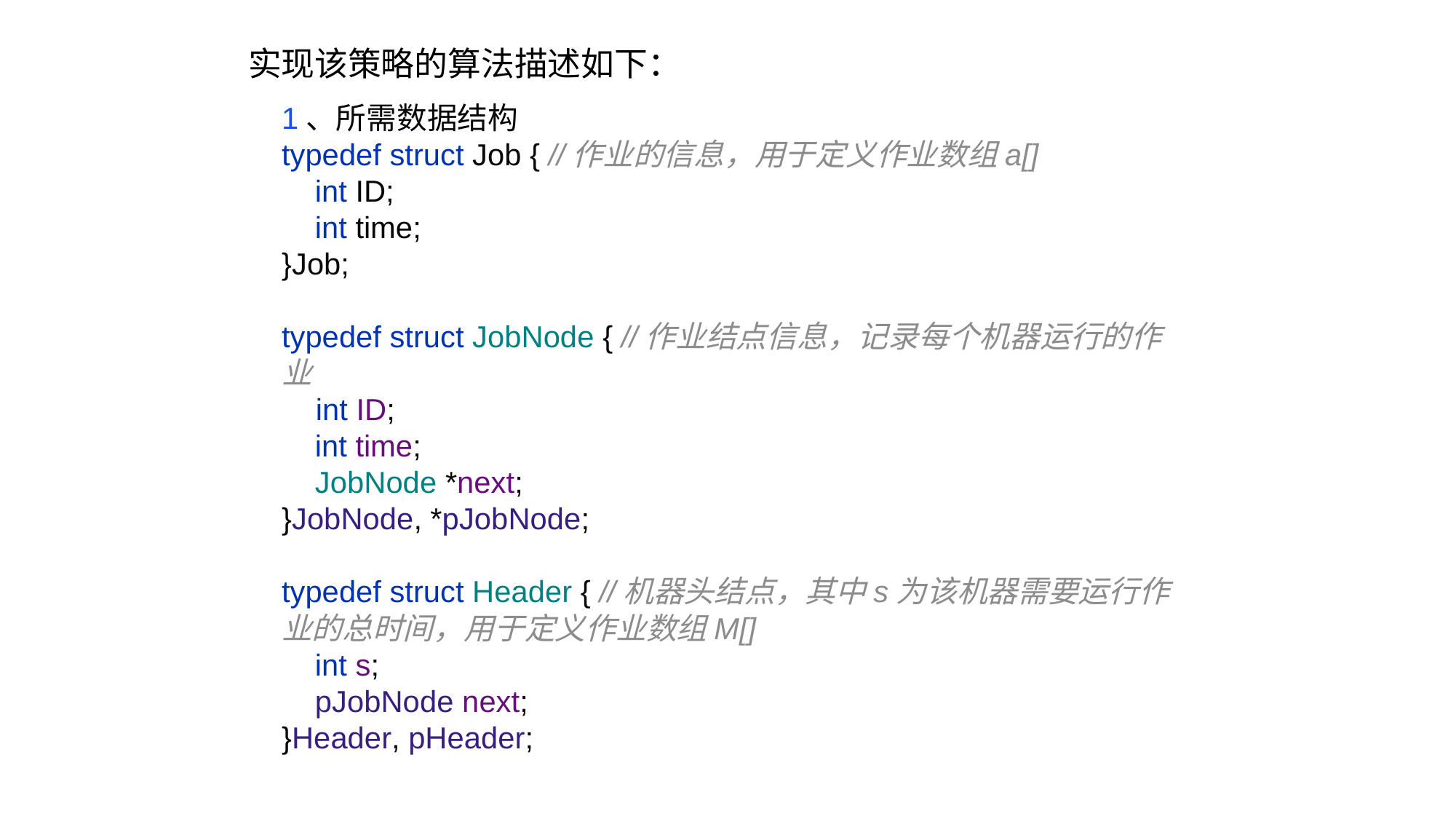

实现该策略的算法描述如下：
1、所需数据结构
typedef struct Job { //作业的信息，用于定义作业数组a[]
    int ID;
    int time;
}Job;
typedef struct JobNode { //作业结点信息，记录每个机器运行的作业
    int ID;
    int time;
    JobNode *next;
}JobNode, *pJobNode;
typedef struct Header { //机器头结点，其中s为该机器需要运行作业的总时间，用于定义作业数组M[]
    int s;
    pJobNode next;
}Header, pHeader;